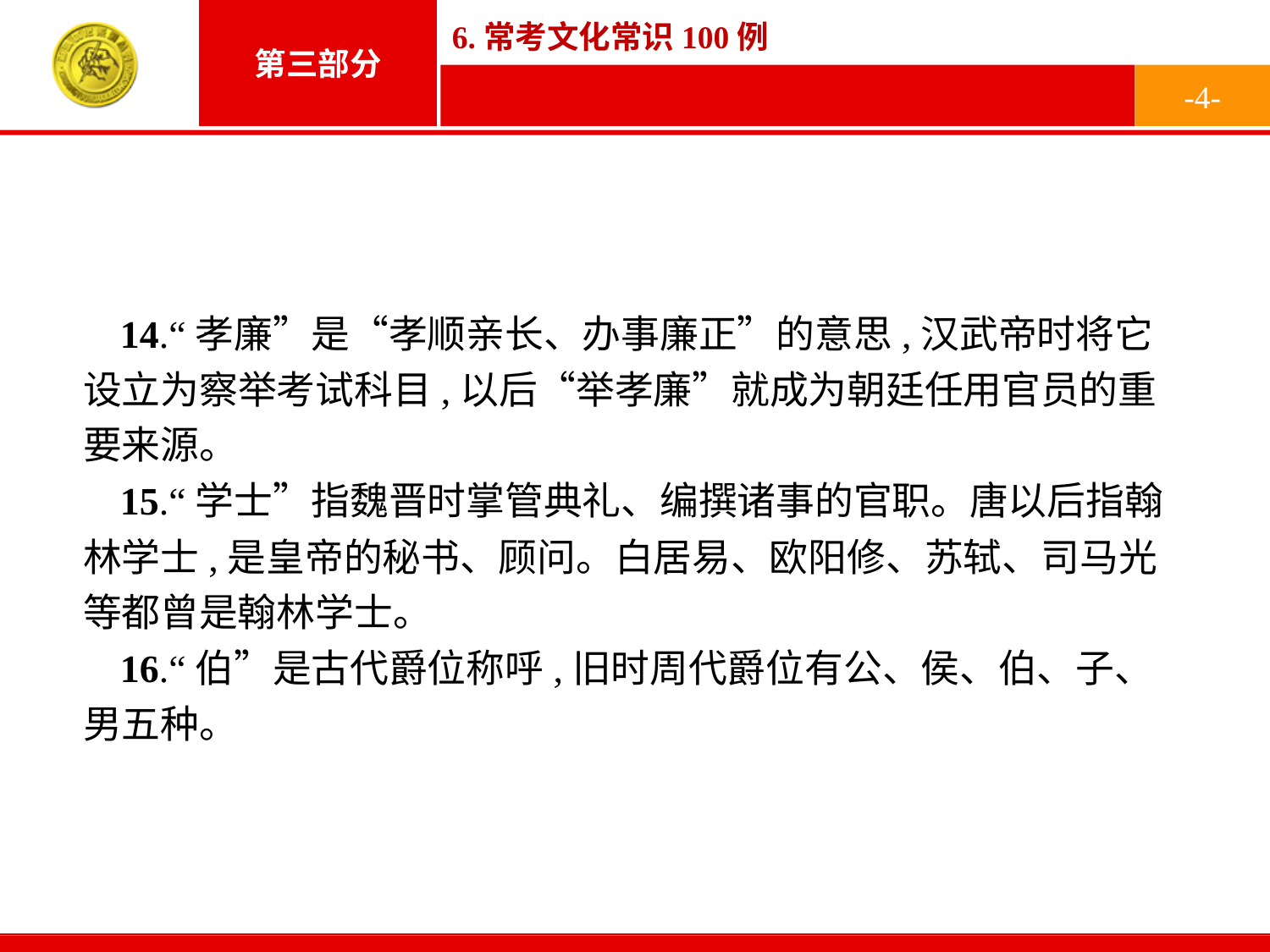

-4-
14.“孝廉”是“孝顺亲长、办事廉正”的意思,汉武帝时将它设立为察举考试科目,以后“举孝廉”就成为朝廷任用官员的重要来源。
15.“学士”指魏晋时掌管典礼、编撰诸事的官职。唐以后指翰林学士,是皇帝的秘书、顾问。白居易、欧阳修、苏轼、司马光等都曾是翰林学士。
16.“伯”是古代爵位称呼,旧时周代爵位有公、侯、伯、子、男五种。